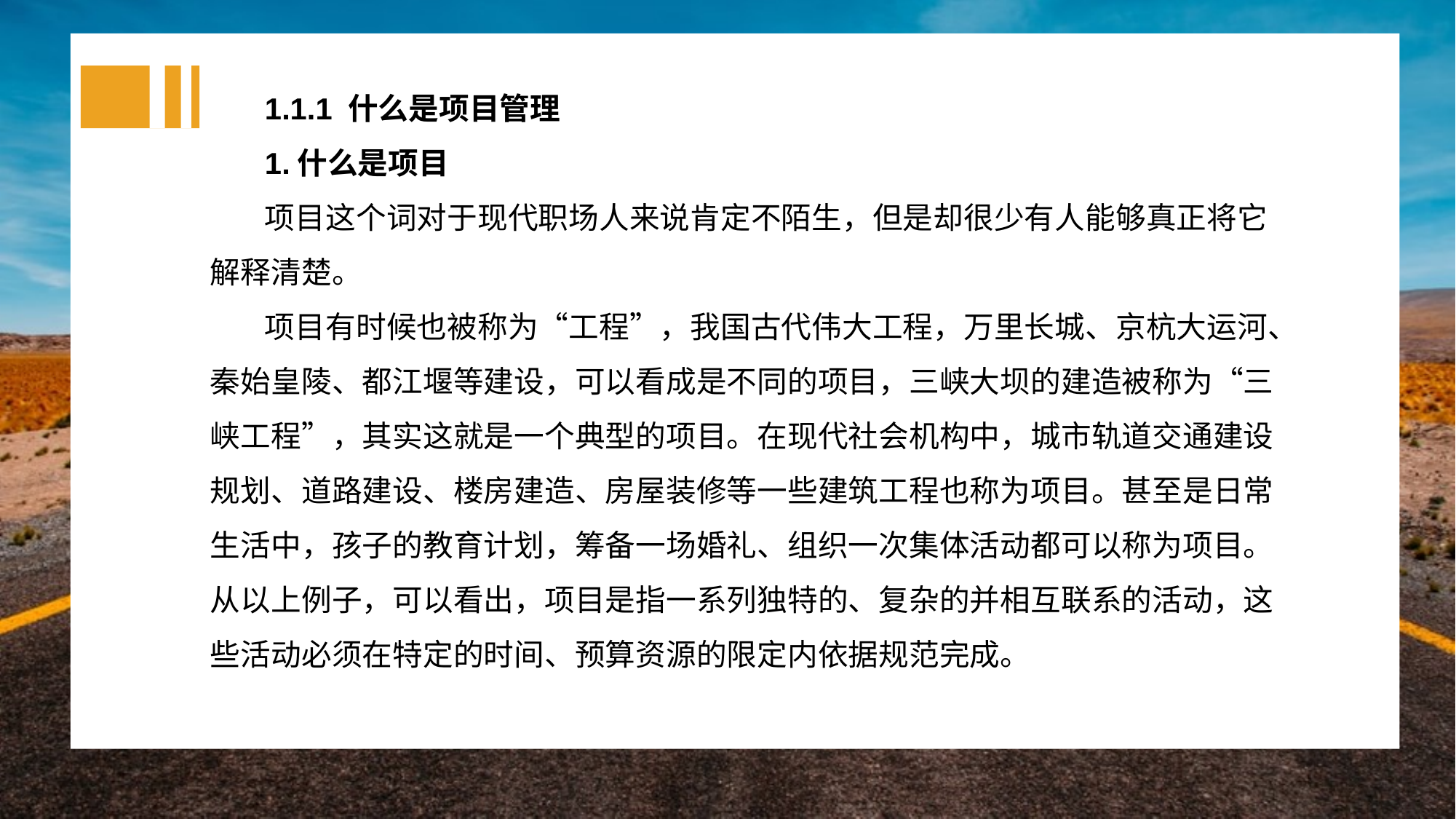

1.1.1 什么是项目管理
1.什么是项目
项目这个词对于现代职场人来说肯定不陌生，但是却很少有人能够真正将它解释清楚。
项目有时候也被称为“工程”，我国古代伟大工程，万里长城、京杭大运河、秦始皇陵、都江堰等建设，可以看成是不同的项目，三峡大坝的建造被称为“三峡工程”，其实这就是一个典型的项目。在现代社会机构中，城市轨道交通建设规划、道路建设、楼房建造、房屋装修等一些建筑工程也称为项目。甚至是日常生活中，孩子的教育计划，筹备一场婚礼、组织一次集体活动都可以称为项目。从以上例子，可以看出，项目是指一系列独特的、复杂的并相互联系的活动，这些活动必须在特定的时间、预算资源的限定内依据规范完成。